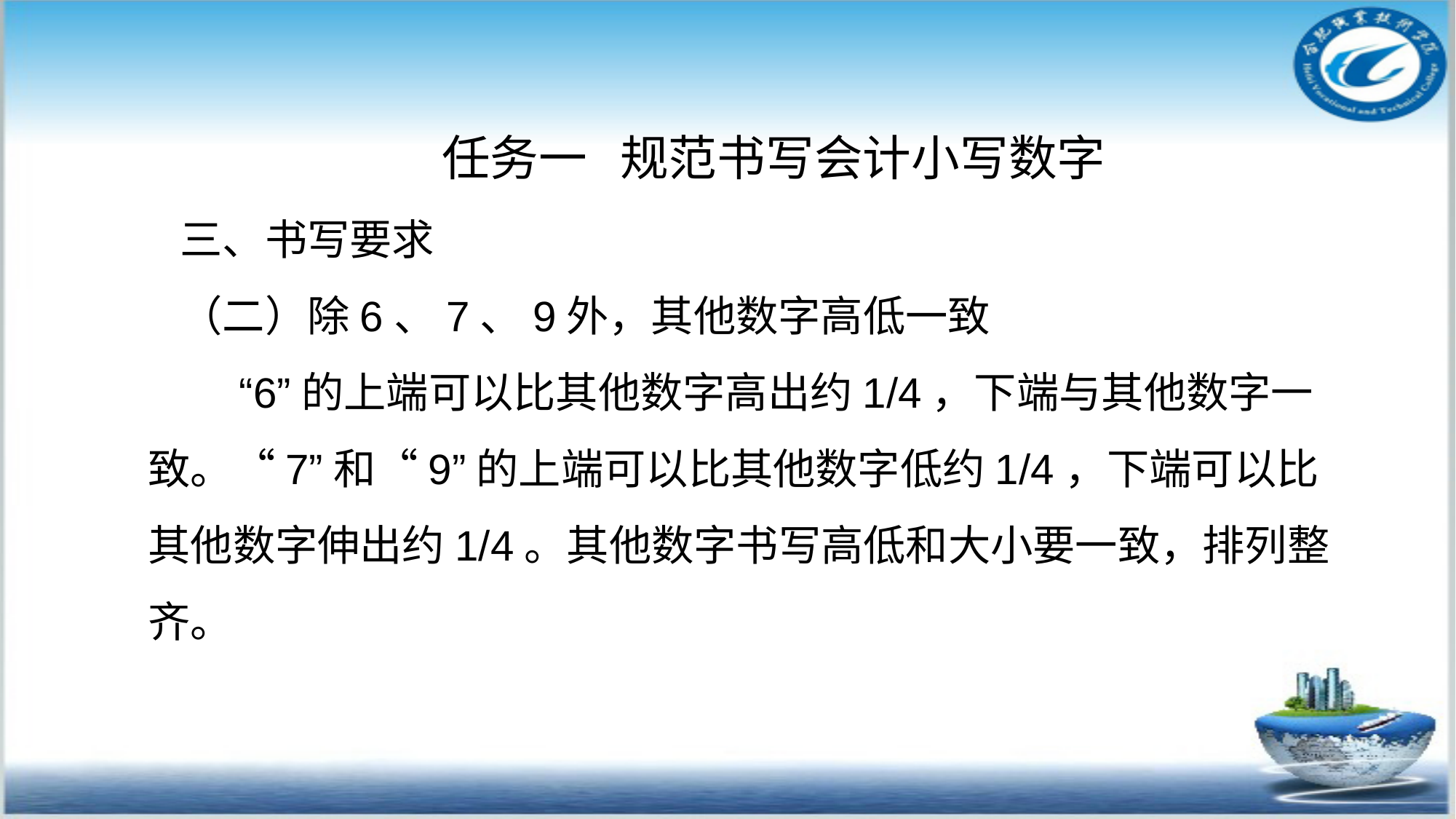

任务一   规范书写会计小写数字
三、书写要求
（二）除6、7、9外，其他数字高低一致
     “6”的上端可以比其他数字高出约1/4，下端与其他数字一致。“7”和“9”的上端可以比其他数字低约1/4，下端可以比其他数字伸出约1/4。其他数字书写高低和大小要一致，排列整齐。

5